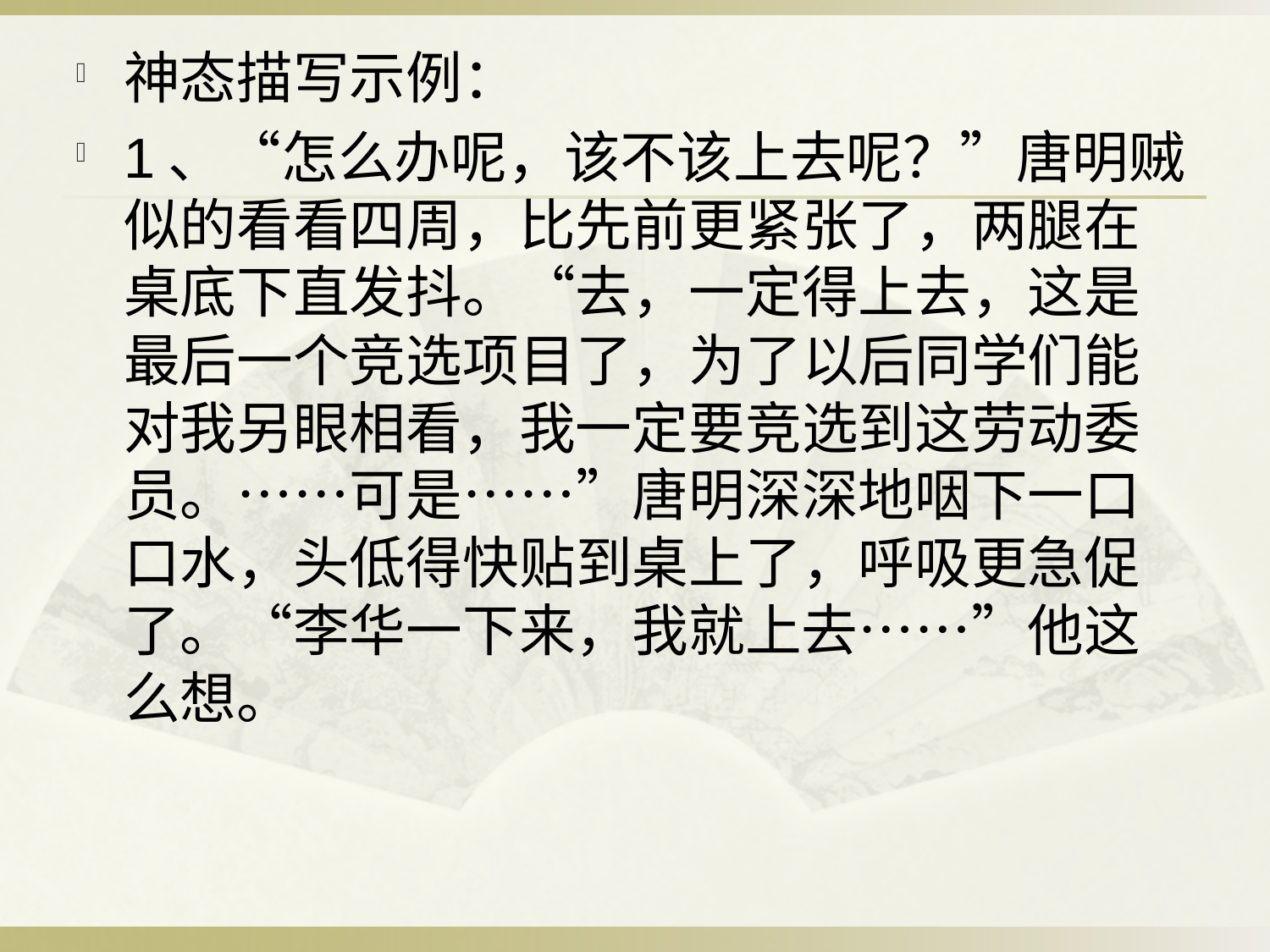

神态描写示例：
1、“怎么办呢，该不该上去呢？”唐明贼似的看看四周，比先前更紧张了，两腿在桌底下直发抖。“去，一定得上去，这是最后一个竞选项目了，为了以后同学们能对我另眼相看，我一定要竞选到这劳动委员。……可是……”唐明深深地咽下一口口水，头低得快贴到桌上了，呼吸更急促了。“李华一下来，我就上去……”他这么想。
#